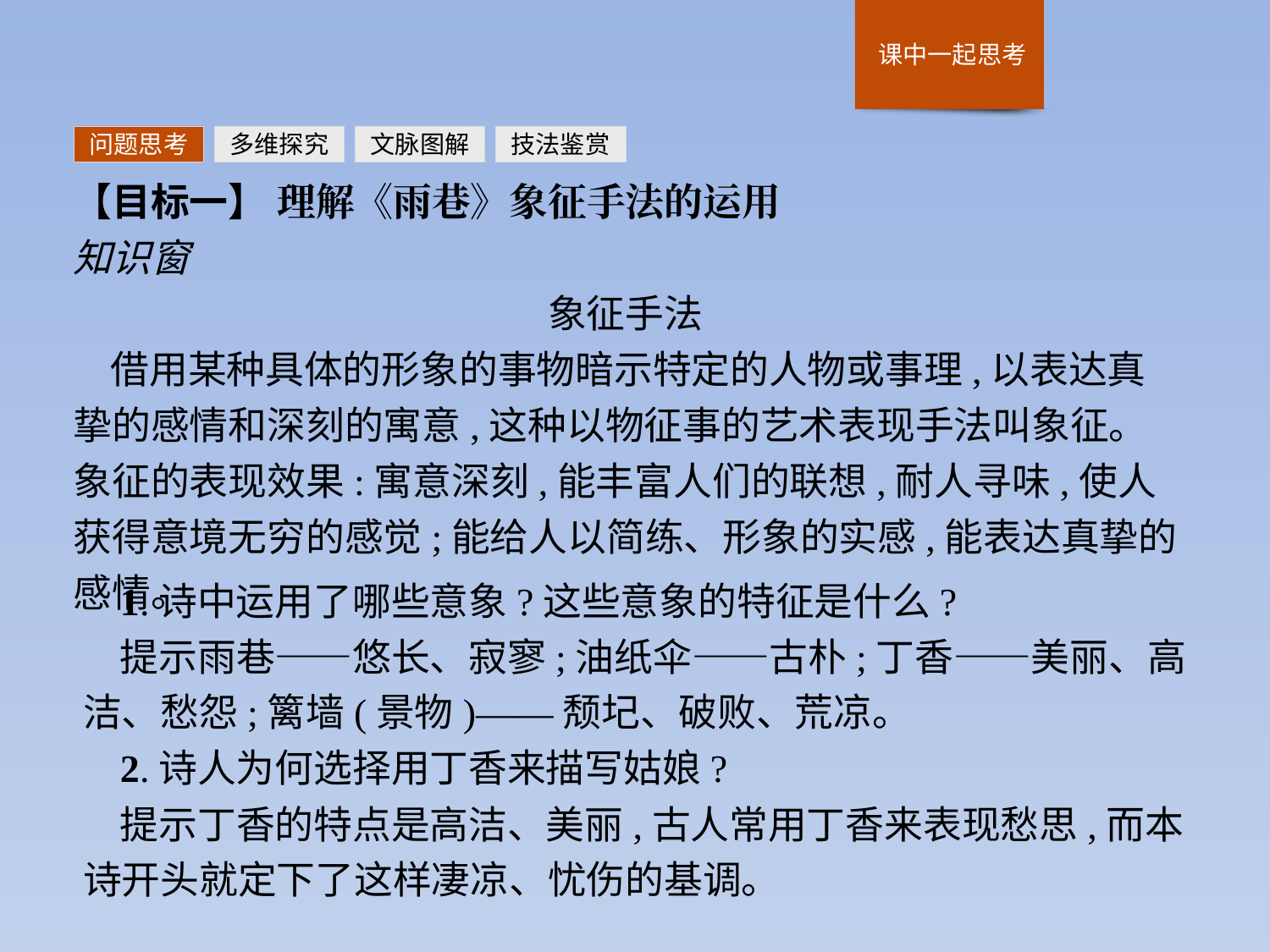

问题思考
多维探究
文脉图解
技法鉴赏
【目标一】 理解《雨巷》象征手法的运用
知识窗
象征手法
借用某种具体的形象的事物暗示特定的人物或事理,以表达真挚的感情和深刻的寓意,这种以物征事的艺术表现手法叫象征。象征的表现效果:寓意深刻,能丰富人们的联想,耐人寻味,使人获得意境无穷的感觉;能给人以简练、形象的实感,能表达真挚的感情。
1.诗中运用了哪些意象?这些意象的特征是什么?
提示雨巷——悠长、寂寥;油纸伞——古朴;丁香——美丽、高洁、愁怨;篱墙(景物)——颓圮、破败、荒凉。
2.诗人为何选择用丁香来描写姑娘?
提示丁香的特点是高洁、美丽,古人常用丁香来表现愁思,而本诗开头就定下了这样凄凉、忧伤的基调。